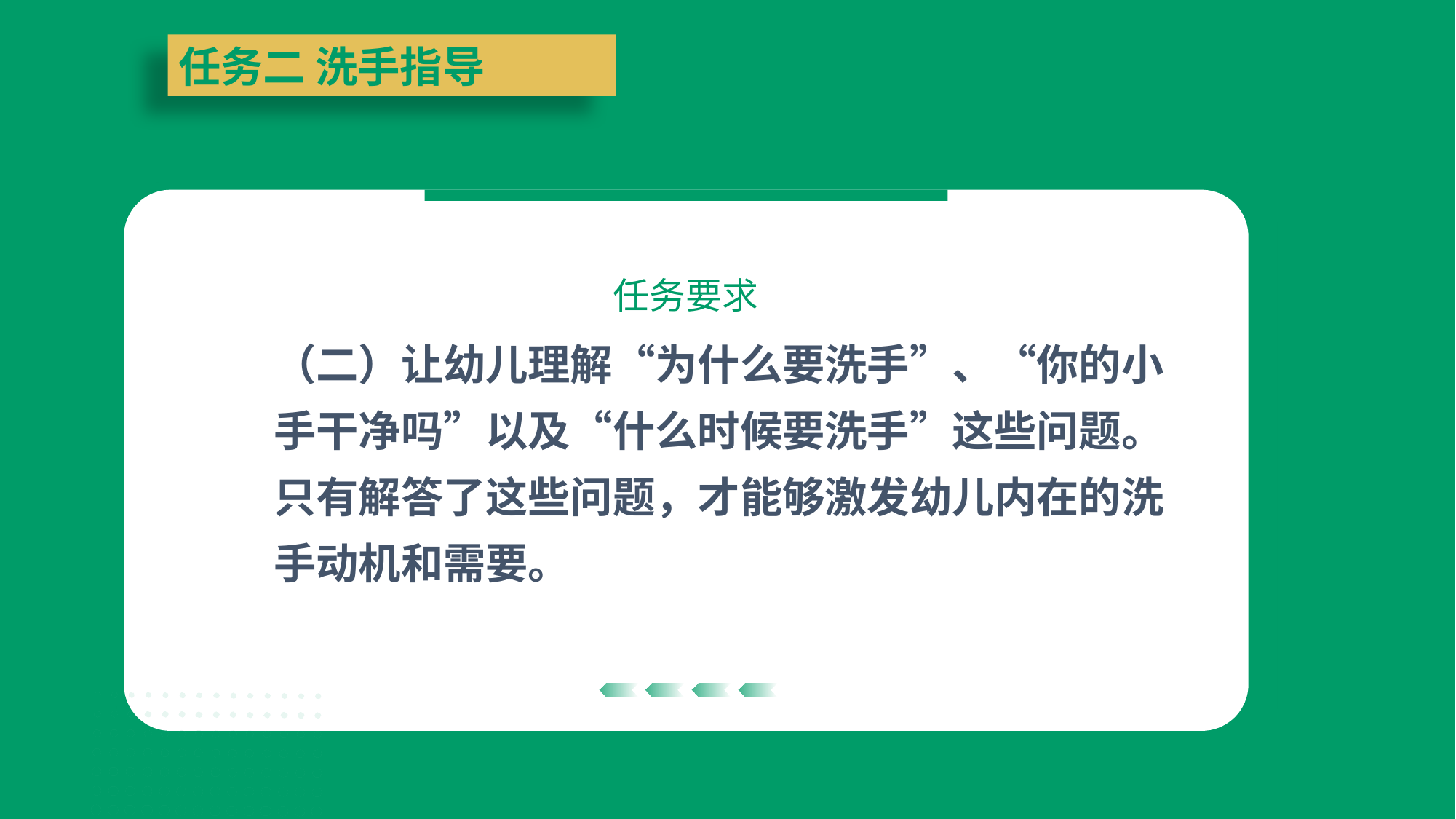

任务二 洗手指导

任务要求
（二）让幼儿理解“为什么要洗手”、“你的小手干净吗”以及“什么时候要洗手”这些问题。只有解答了这些问题，才能够激发幼儿内在的洗手动机和需要。